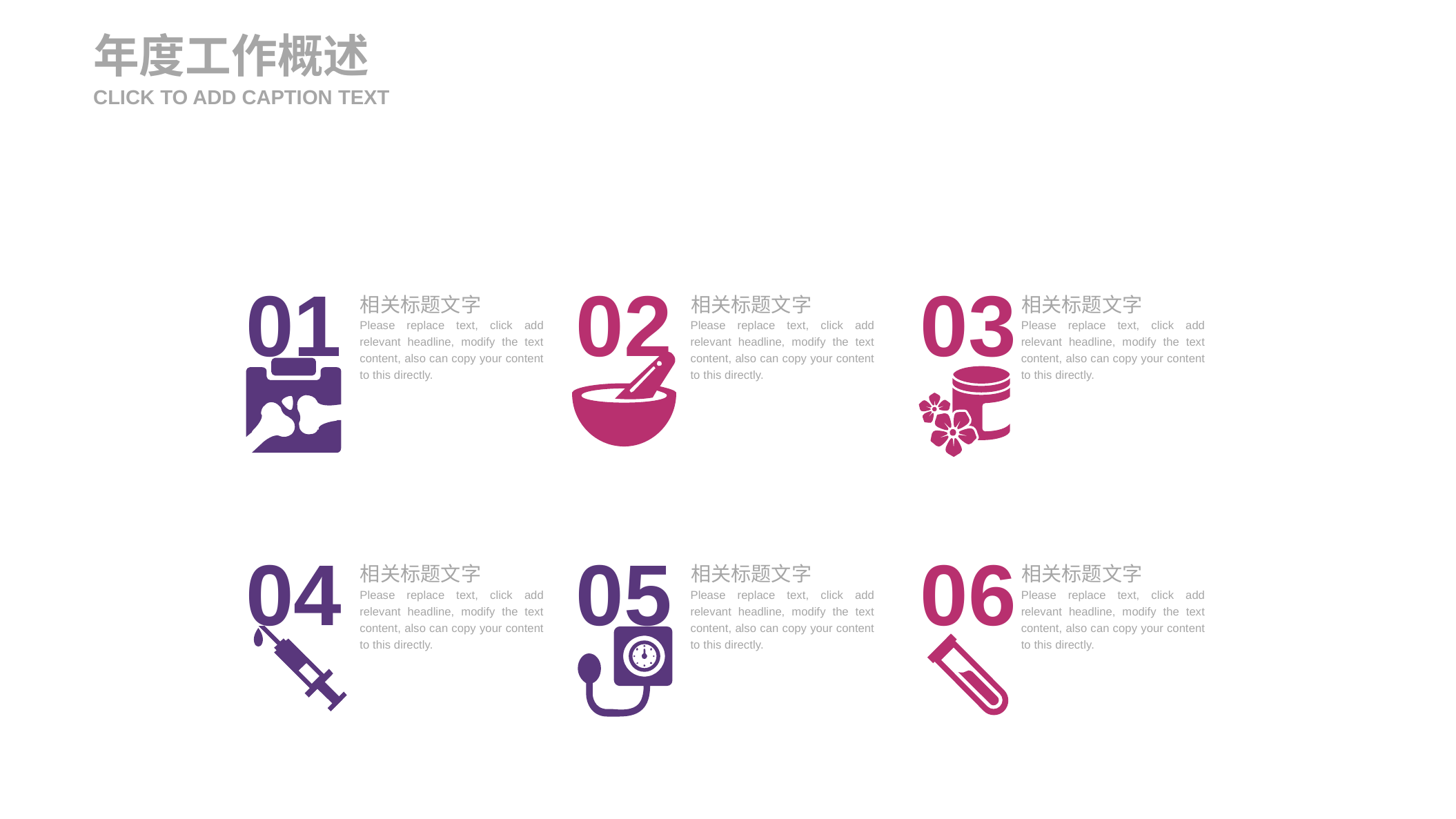

年度工作概述
CLICK TO ADD CAPTION TEXT
01
02
03
相关标题文字
Please replace text, click add relevant headline, modify the text content, also can copy your content to this directly.
相关标题文字
Please replace text, click add relevant headline, modify the text content, also can copy your content to this directly.
相关标题文字
Please replace text, click add relevant headline, modify the text content, also can copy your content to this directly.

04
05
06
相关标题文字
Please replace text, click add relevant headline, modify the text content, also can copy your content to this directly.
相关标题文字
Please replace text, click add relevant headline, modify the text content, also can copy your content to this directly.
相关标题文字
Please replace text, click add relevant headline, modify the text content, also can copy your content to this directly.